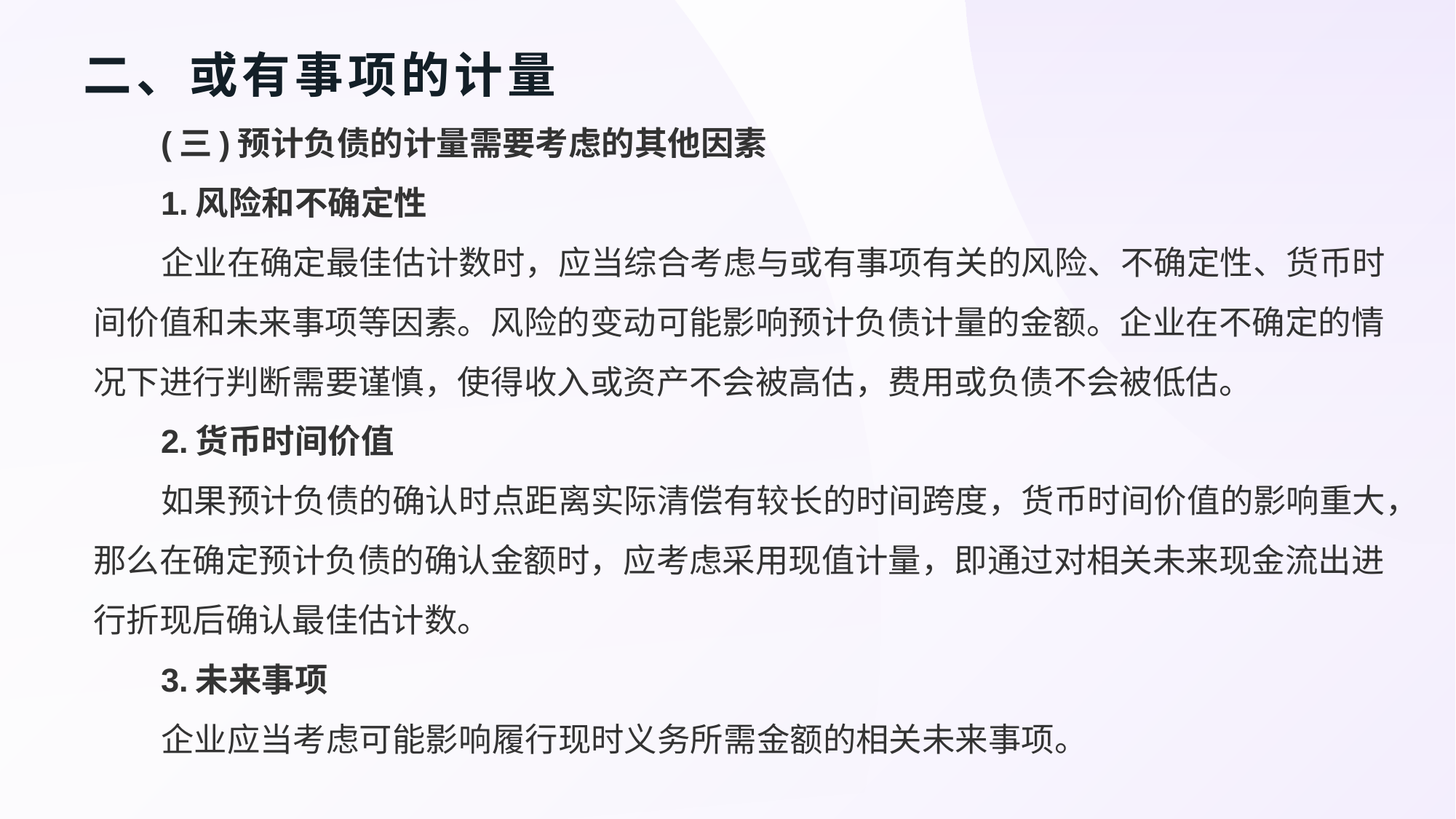

# 二、或有事项的计量
(三)预计负债的计量需要考虑的其他因素
1.风险和不确定性
企业在确定最佳估计数时，应当综合考虑与或有事项有关的风险、不确定性、货币时间价值和未来事项等因素。风险的变动可能影响预计负债计量的金额。企业在不确定的情况下进行判断需要谨慎，使得收入或资产不会被高估，费用或负债不会被低估。
2.货币时间价值
如果预计负债的确认时点距离实际清偿有较长的时间跨度，货币时间价值的影响重大，那么在确定预计负债的确认金额时，应考虑采用现值计量，即通过对相关未来现金流出进行折现后确认最佳估计数。
3.未来事项
企业应当考虑可能影响履行现时义务所需金额的相关未来事项。